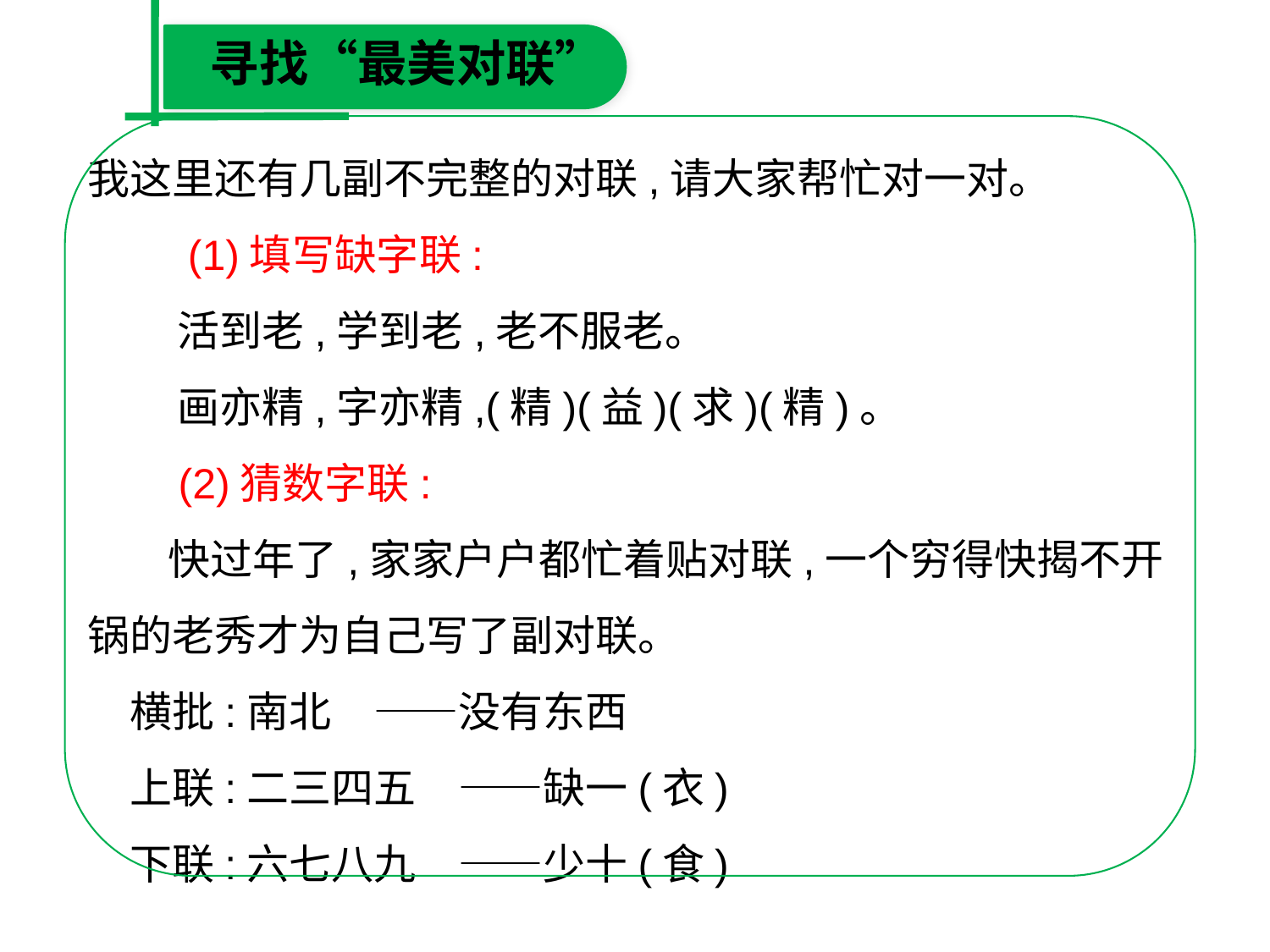

寻找“最美对联”

我这里还有几副不完整的对联,请大家帮忙对一对。
　     (1)填写缺字联:
　     活到老,学到老,老不服老。
　     画亦精,字亦精,(精)(益)(求)(精)。
　    (2)猜数字联:
　    快过年了,家家户户都忙着贴对联,一个穷得快揭不开锅的老秀才为自己写了副对联。
　横批:南北　——没有东西
　上联:二三四五　——缺一(衣)
　下联:六七八九　——少十(食)